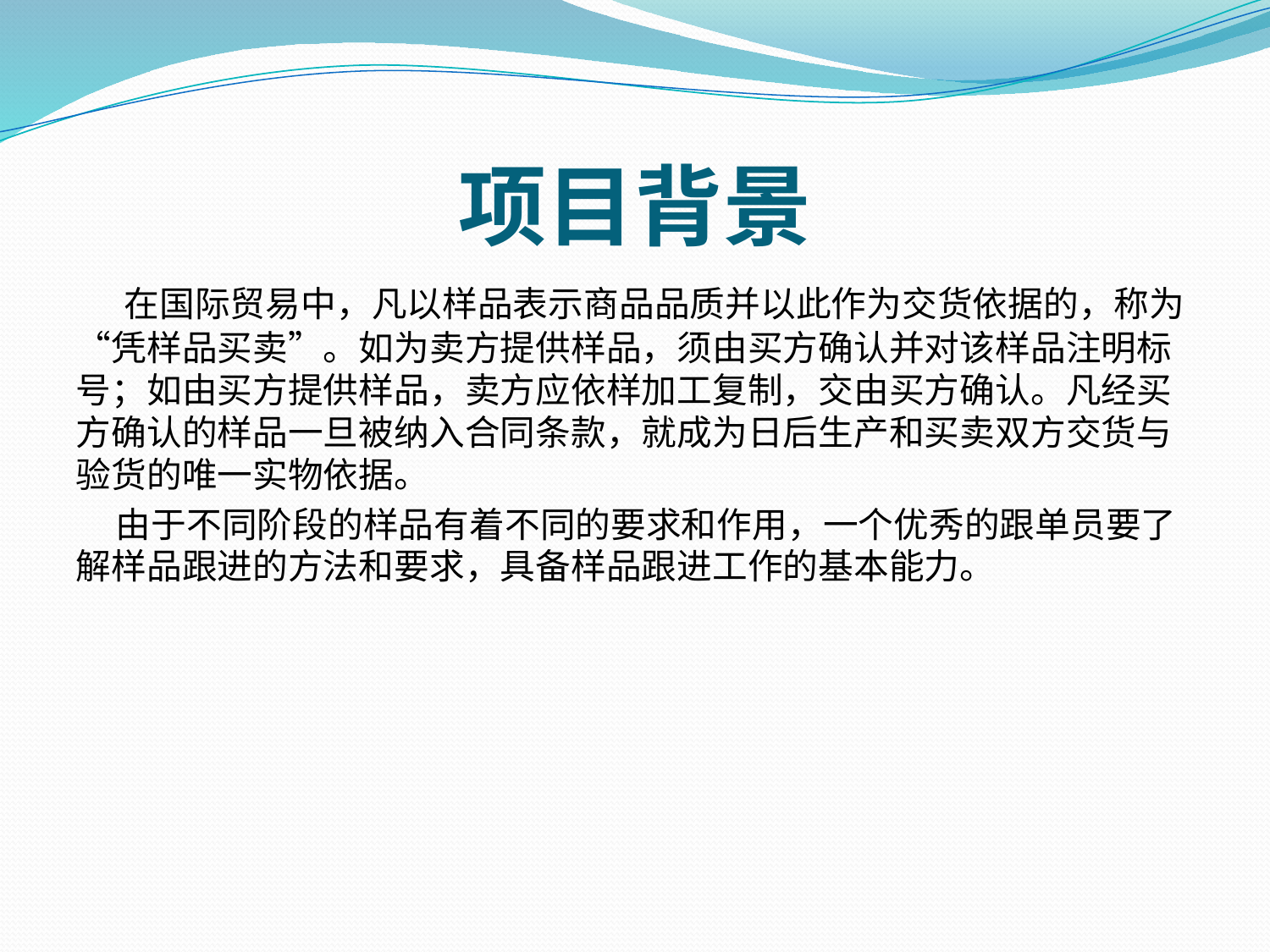

# 项目背景
    在国际贸易中，凡以样品表示商品品质并以此作为交货依据的，称为“凭样品买卖”。如为卖方提供样品，须由买方确认并对该样品注明标号；如由买方提供样品，卖方应依样加工复制，交由买方确认。凡经买方确认的样品一旦被纳入合同条款，就成为日后生产和买卖双方交货与验货的唯一实物依据。
    由于不同阶段的样品有着不同的要求和作用，一个优秀的跟单员要了解样品跟进的方法和要求，具备样品跟进工作的基本能力。